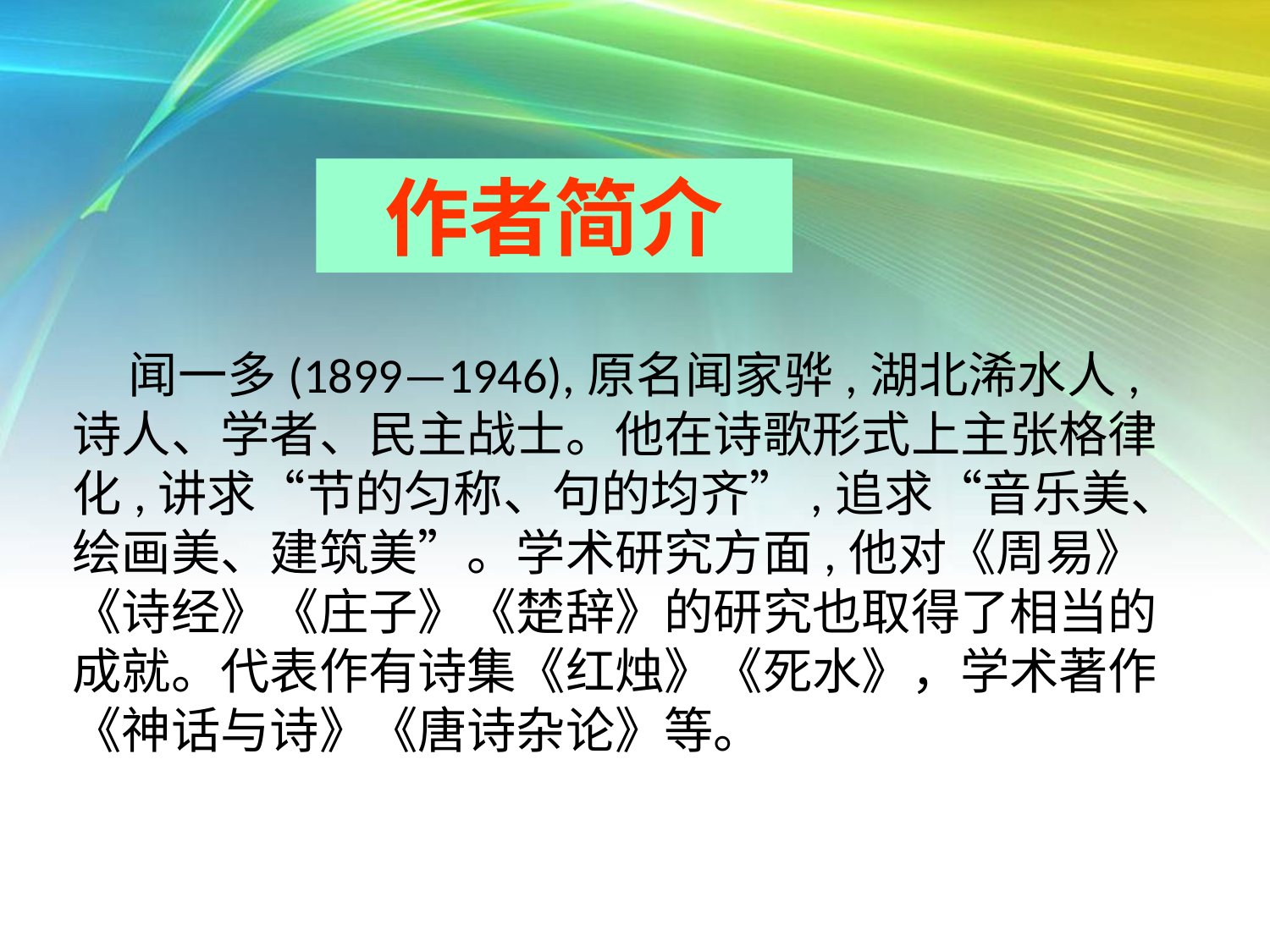

作者简介
    闻一多(1899—1946),原名闻家骅,湖北浠水人,诗人、学者、民主战士。他在诗歌形式上主张格律化,讲求“节的匀称、句的均齐”,追求“音乐美、绘画美、建筑美”。学术研究方面,他对《周易》《诗经》《庄子》《楚辞》的研究也取得了相当的成就。代表作有诗集《红烛》《死水》，学术著作《神话与诗》《唐诗杂论》等。